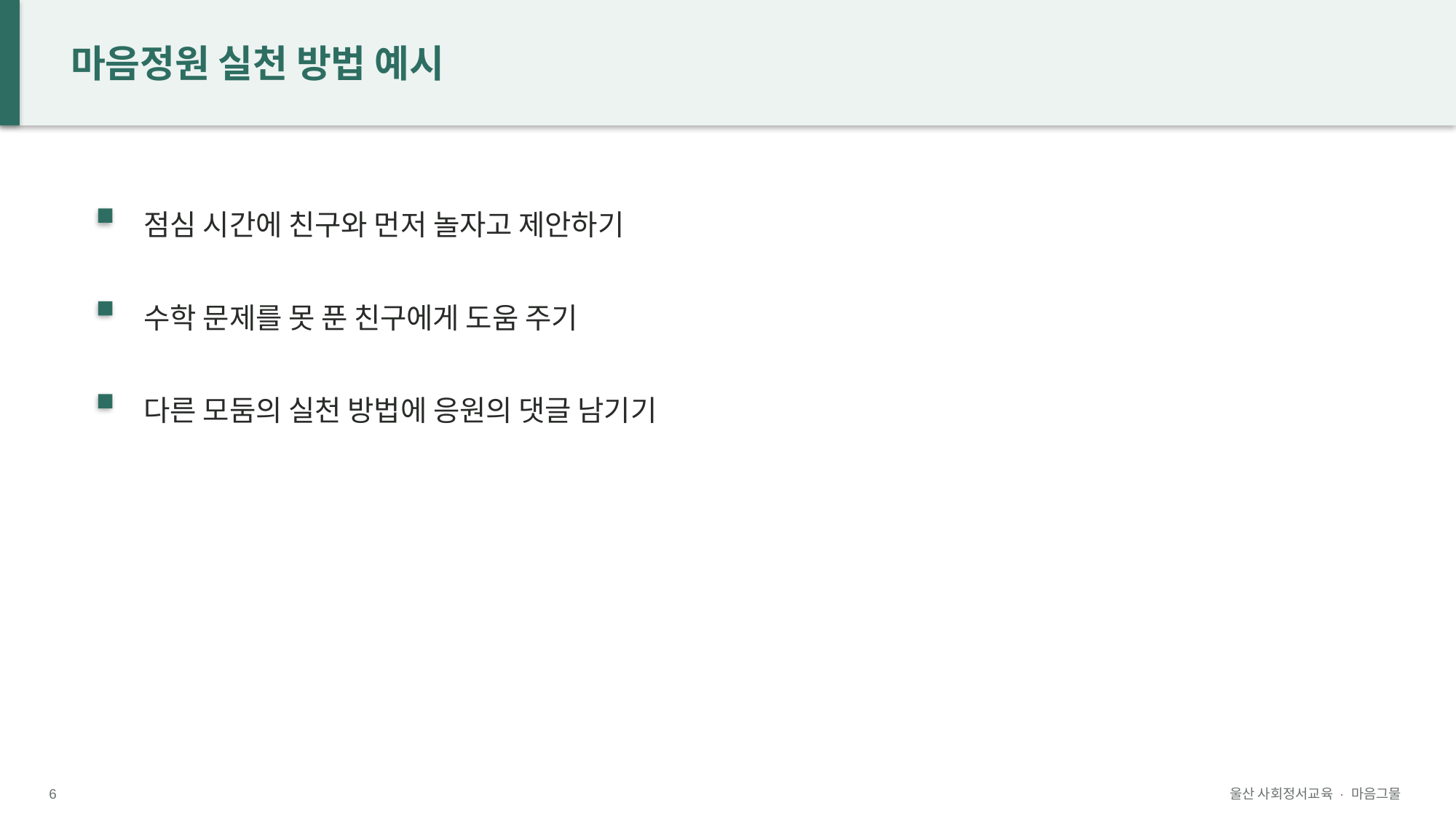

마음정원 실천 방법 예시
점심 시간에 친구와 먼저 놀자고 제안하기

수학 문제를 못 푼 친구에게 도움 주기

다른 모둠의 실천 방법에 응원의 댓글 남기기

6
울산 사회정서교육 · 마음그물